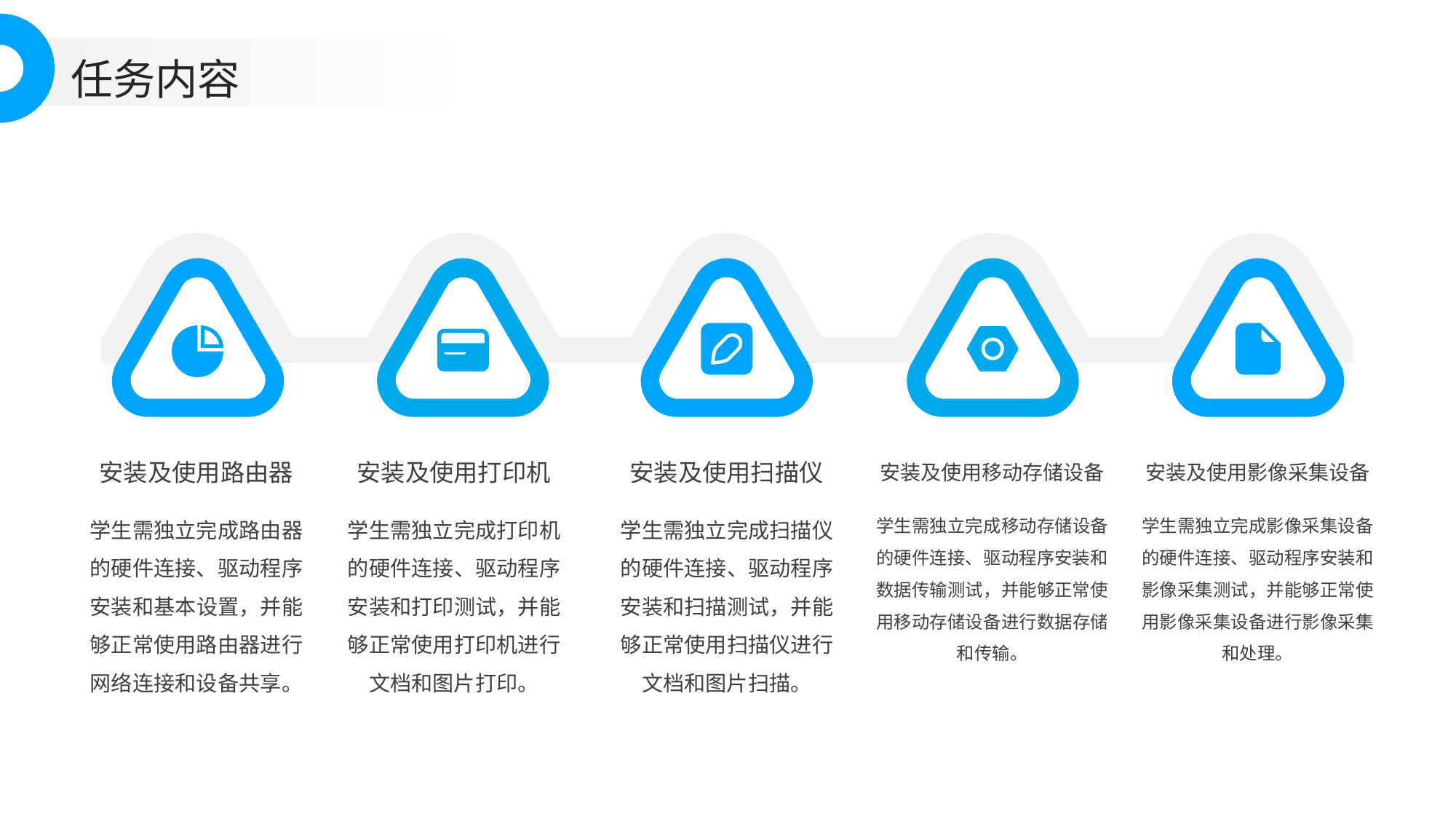

任务内容

安装及使用路由器
安装及使用打印机
安装及使用扫描仪
安装及使用移动存储设备
安装及使用影像采集设备
学生需独立完成路由器的硬件连接、驱动程序安装和基本设置，并能够正常使用路由器进行网络连接和设备共享。
学生需独立完成打印机的硬件连接、驱动程序安装和打印测试，并能够正常使用打印机进行文档和图片打印。
学生需独立完成扫描仪的硬件连接、驱动程序安装和扫描测试，并能够正常使用扫描仪进行文档和图片扫描。
学生需独立完成移动存储设备的硬件连接、驱动程序安装和数据传输测试，并能够正常使用移动存储设备进行数据存储和传输。
学生需独立完成影像采集设备的硬件连接、驱动程序安装和影像采集测试，并能够正常使用影像采集设备进行影像采集和处理。